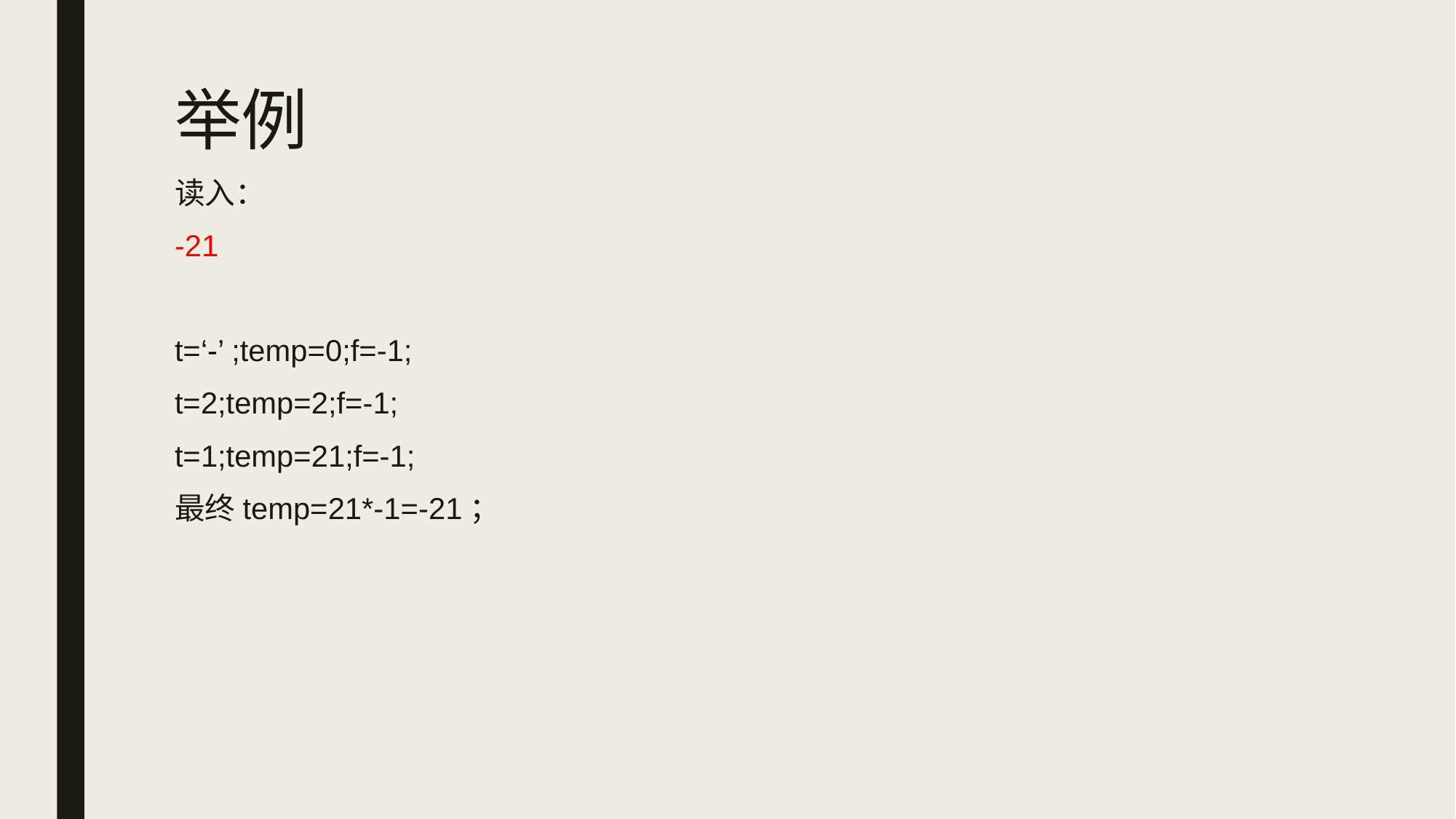

# 举例
读入：
-21

t=‘-’ ;temp=0;f=-1;
t=2;temp=2;f=-1;
t=1;temp=21;f=-1;
最终temp=21*-1=-21；